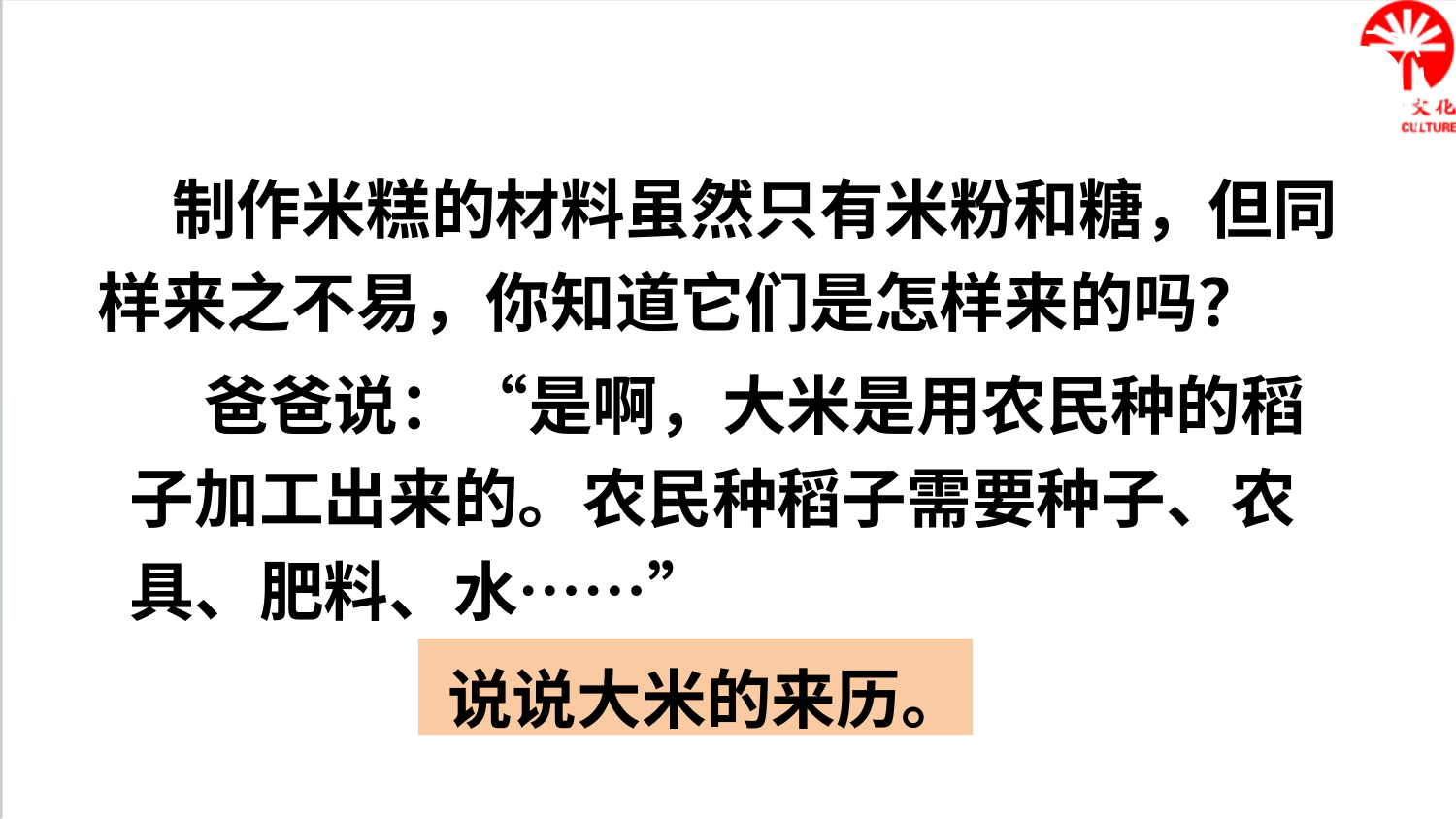

制作米糕的材料虽然只有米粉和糖，但同样来之不易，你知道它们是怎样来的吗？
    爸爸说：“是啊，大米是用农民种的稻子加工出来的。农民种稻子需要种子、农具、肥料、水……”
说说大米的来历。